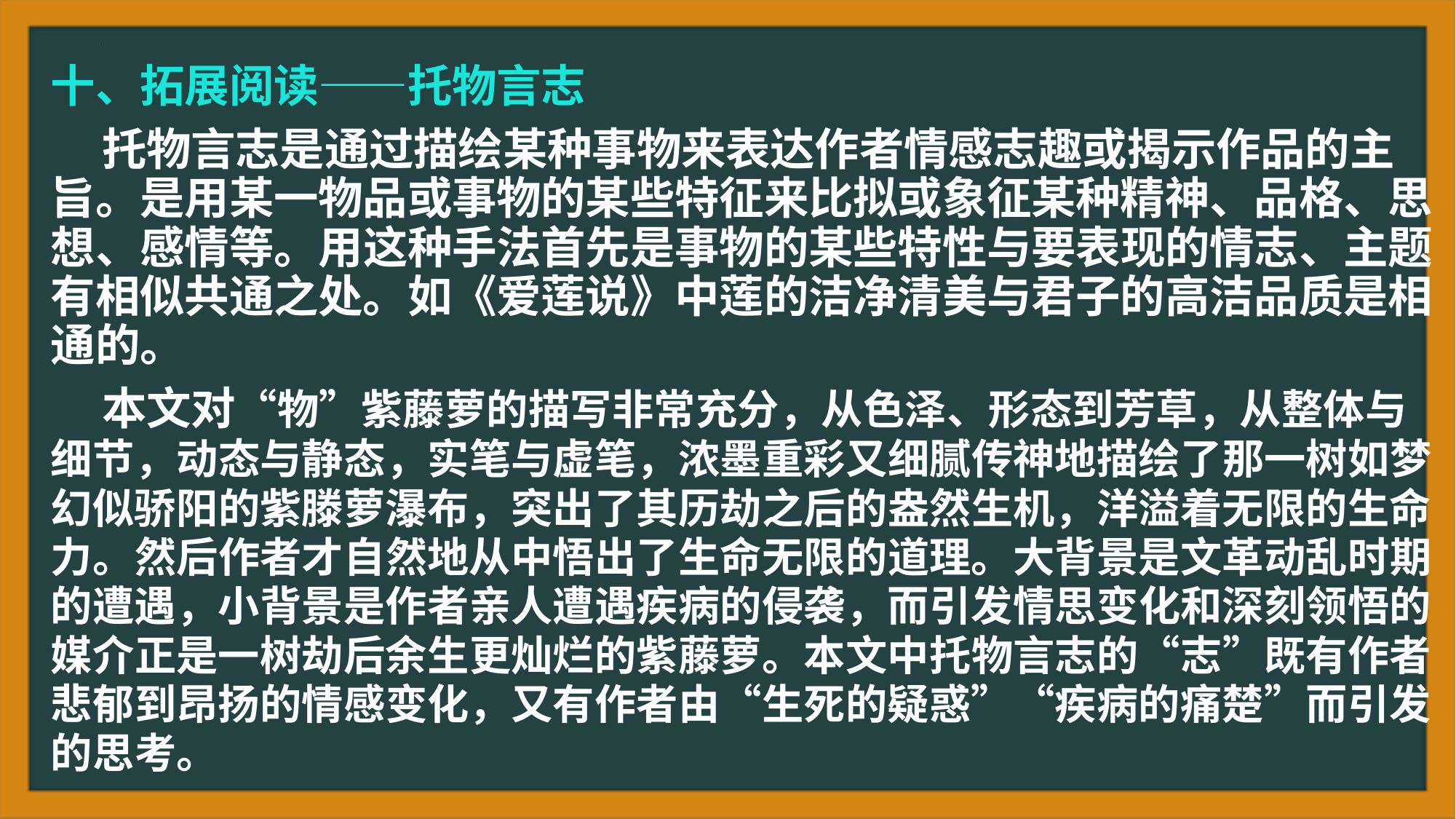

十、拓展阅读——托物言志
    托物言志是通过描绘某种事物来表达作者情感志趣或揭示作品的主旨。是用某一物品或事物的某些特征来比拟或象征某种精神、品格、思想、感情等。用这种手法首先是事物的某些特性与要表现的情志、主题有相似共通之处。如《爱莲说》中莲的洁净清美与君子的高洁品质是相通的。
    本文对“物”紫藤萝的描写非常充分，从色泽、形态到芳草，从整体与细节，动态与静态，实笔与虚笔，浓墨重彩又细腻传神地描绘了那一树如梦幻似骄阳的紫滕萝瀑布，突出了其历劫之后的盎然生机，洋溢着无限的生命力。然后作者才自然地从中悟出了生命无限的道理。大背景是文革动乱时期的遭遇，小背景是作者亲人遭遇疾病的侵袭，而引发情思变化和深刻领悟的媒介正是一树劫后余生更灿烂的紫藤萝。本文中托物言志的“志”既有作者悲郁到昂扬的情感变化，又有作者由“生死的疑惑”“疾病的痛楚”而引发的思考。